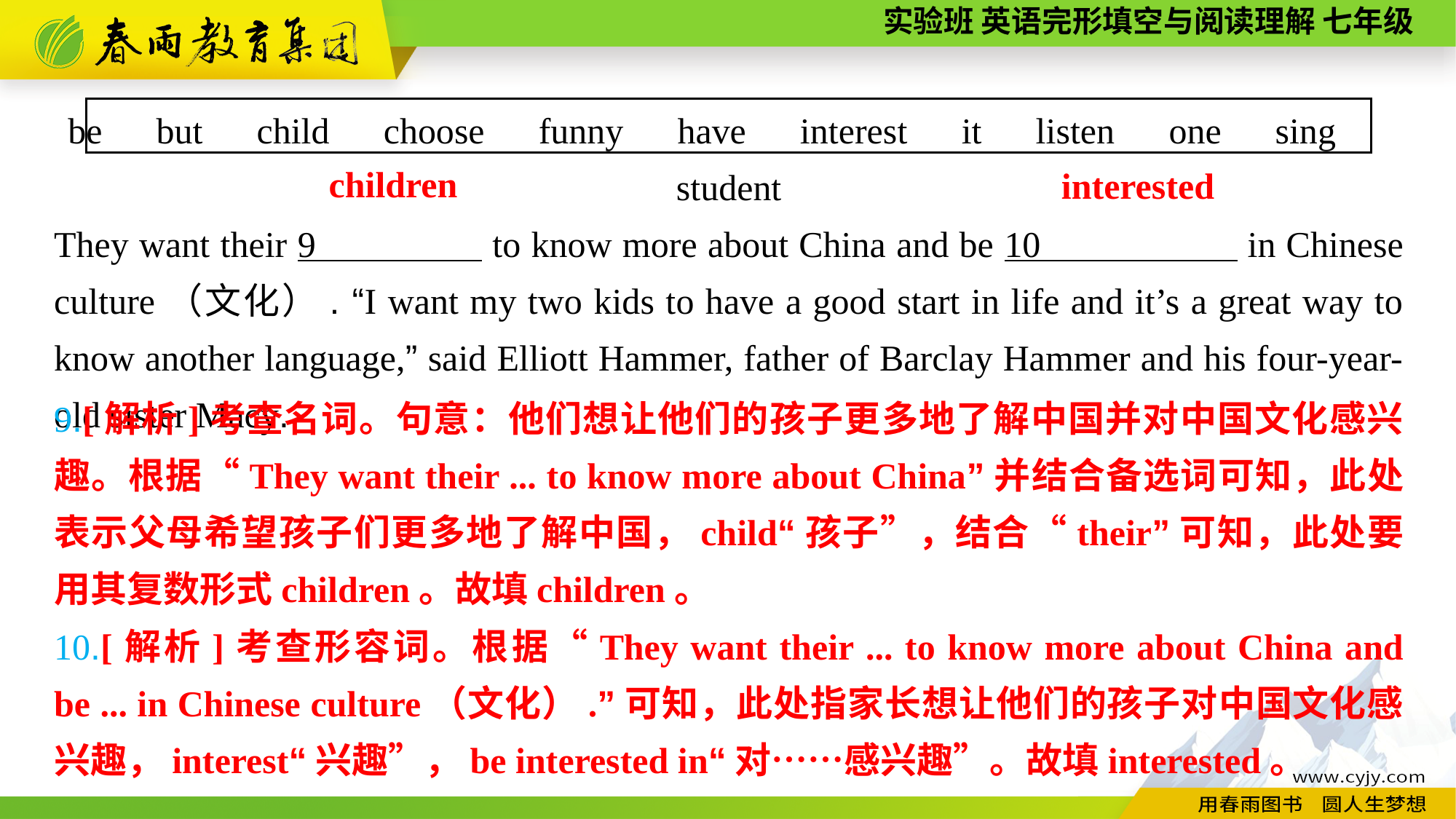

be　but　child　choose　funny　have　interest　it　listen　one　sing　student
They want their 9                 to know more about China and be 10                    in Chinese culture（文化）. “I want my two kids to have a good start in life and it’s a great way to know another language,” said Elliott Hammer, father of Barclay Hammer and his four-year-old sister Macy.

children
interested
9.[解析]考查名词。句意：他们想让他们的孩子更多地了解中国并对中国文化感兴趣。根据“They want their ... to know more about China”并结合备选词可知，此处表示父母希望孩子们更多地了解中国，child“孩子”，结合“their”可知，此处要用其复数形式children。故填children。
10.[解析]考查形容词。根据“They want their ... to know more about China and be ... in Chinese culture（文化）.”可知，此处指家长想让他们的孩子对中国文化感兴趣，interest“兴趣”，be interested in“对……感兴趣”。故填interested。